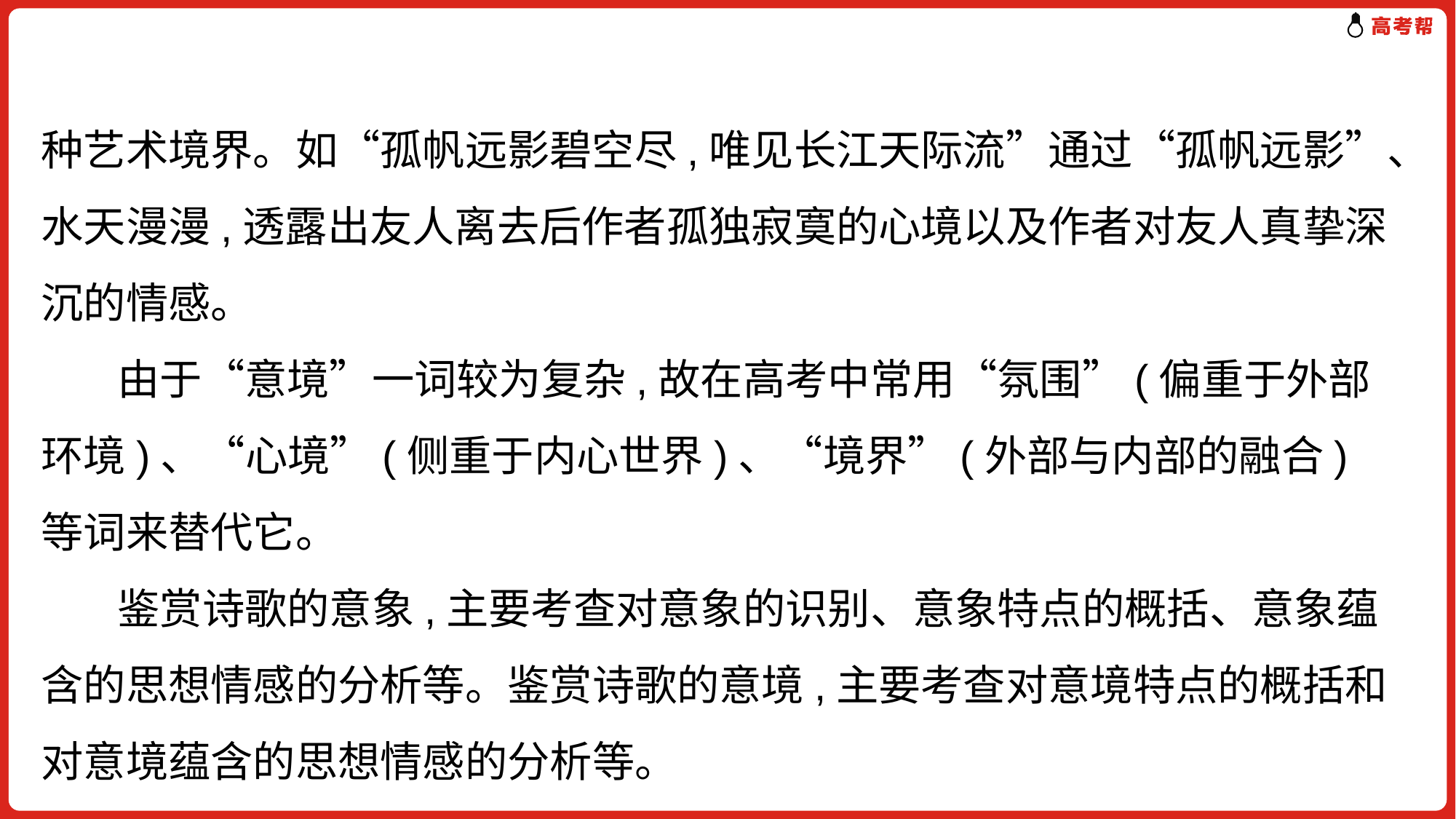

种艺术境界。如“孤帆远影碧空尽,唯见长江天际流”通过“孤帆远影”、水天漫漫,透露出友人离去后作者孤独寂寞的心境以及作者对友人真挚深沉的情感。
       由于“意境”一词较为复杂,故在高考中常用“氛围”(偏重于外部环境)、“心境”(侧重于内心世界)、“境界”(外部与内部的融合)等词来替代它。
       鉴赏诗歌的意象,主要考查对意象的识别、意象特点的概括、意象蕴含的思想情感的分析等。鉴赏诗歌的意境,主要考查对意境特点的概括和对意境蕴含的思想情感的分析等。